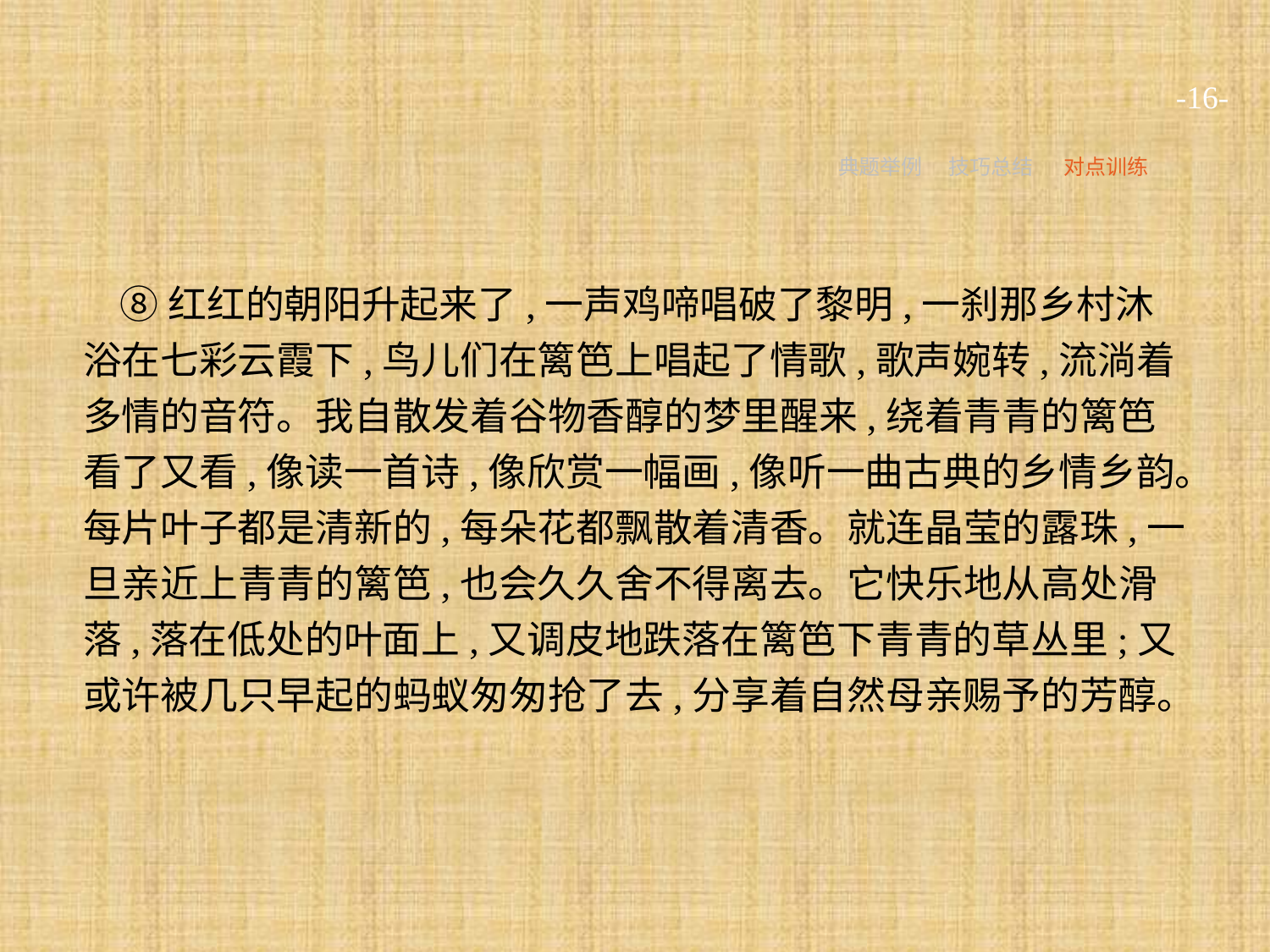

-16-
典题举例
技巧总结
对点训练
⑧红红的朝阳升起来了,一声鸡啼唱破了黎明,一刹那乡村沐浴在七彩云霞下,鸟儿们在篱笆上唱起了情歌,歌声婉转,流淌着多情的音符。我自散发着谷物香醇的梦里醒来,绕着青青的篱笆看了又看,像读一首诗,像欣赏一幅画,像听一曲古典的乡情乡韵。每片叶子都是清新的,每朵花都飘散着清香。就连晶莹的露珠,一旦亲近上青青的篱笆,也会久久舍不得离去。它快乐地从高处滑落,落在低处的叶面上,又调皮地跌落在篱笆下青青的草丛里;又或许被几只早起的蚂蚁匆匆抢了去,分享着自然母亲赐予的芳醇。